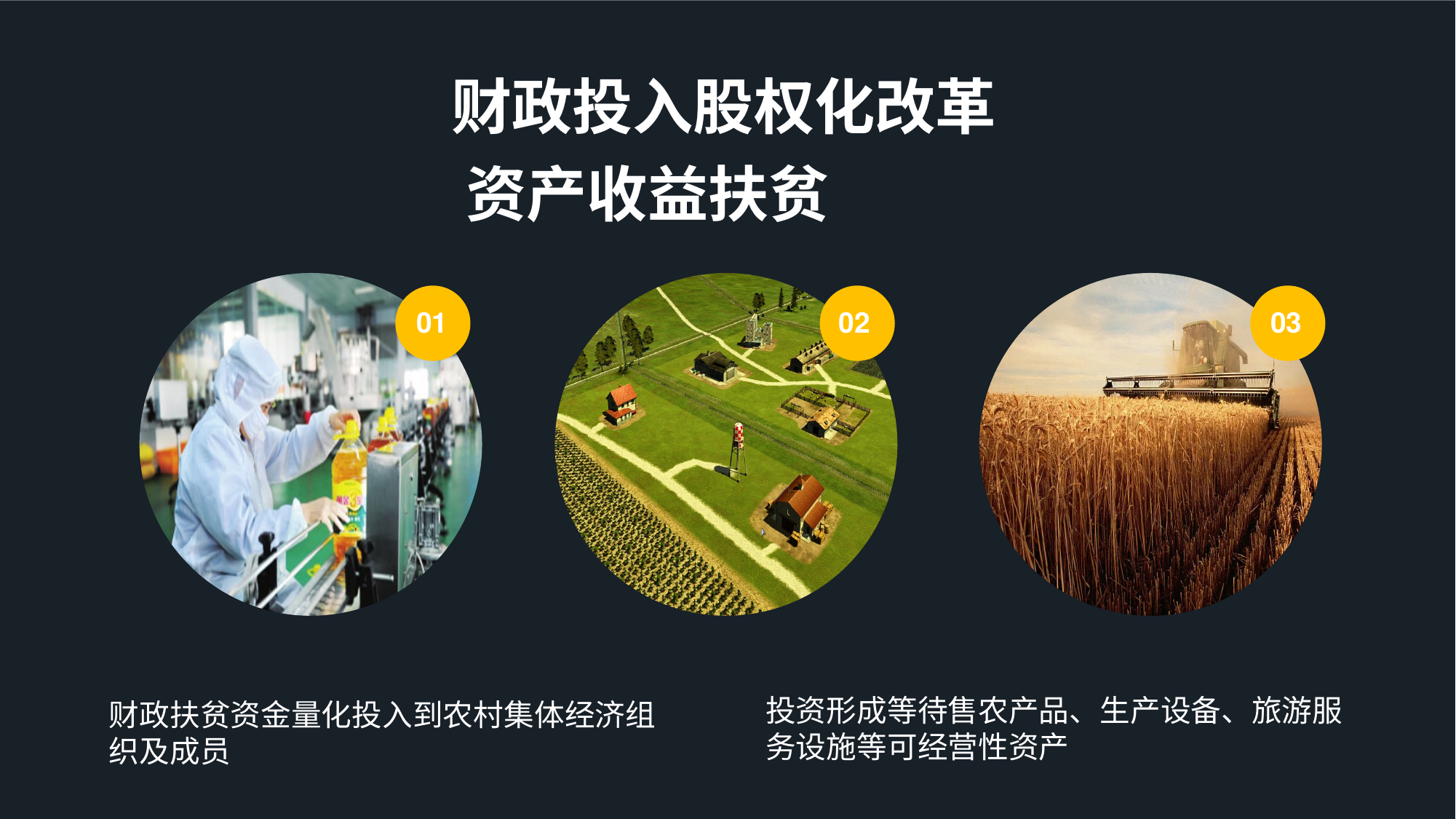

财政投入股权化改革
资产收益扶贫

01

02

03
投资形成等待售农产品、生产设备、旅游服务设施等可经营性资产
财政扶贫资金量化投入到农村集体经济组织及成员